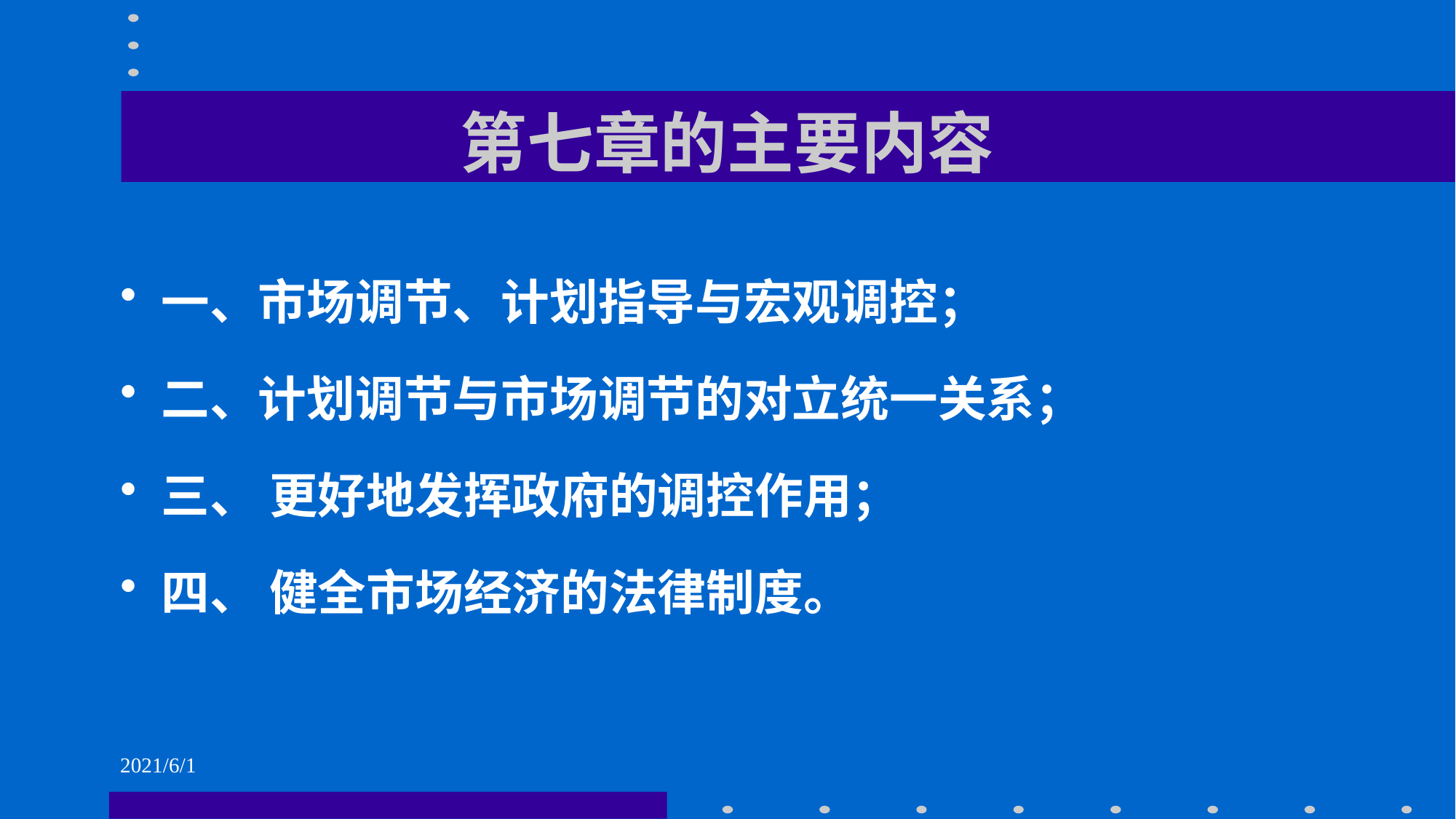

# 第七章的主要内容
一、市场调节、计划指导与宏观调控；
二、计划调节与市场调节的对立统一关系；
三、 更好地发挥政府的调控作用；
四、 健全市场经济的法律制度。
2021/6/1